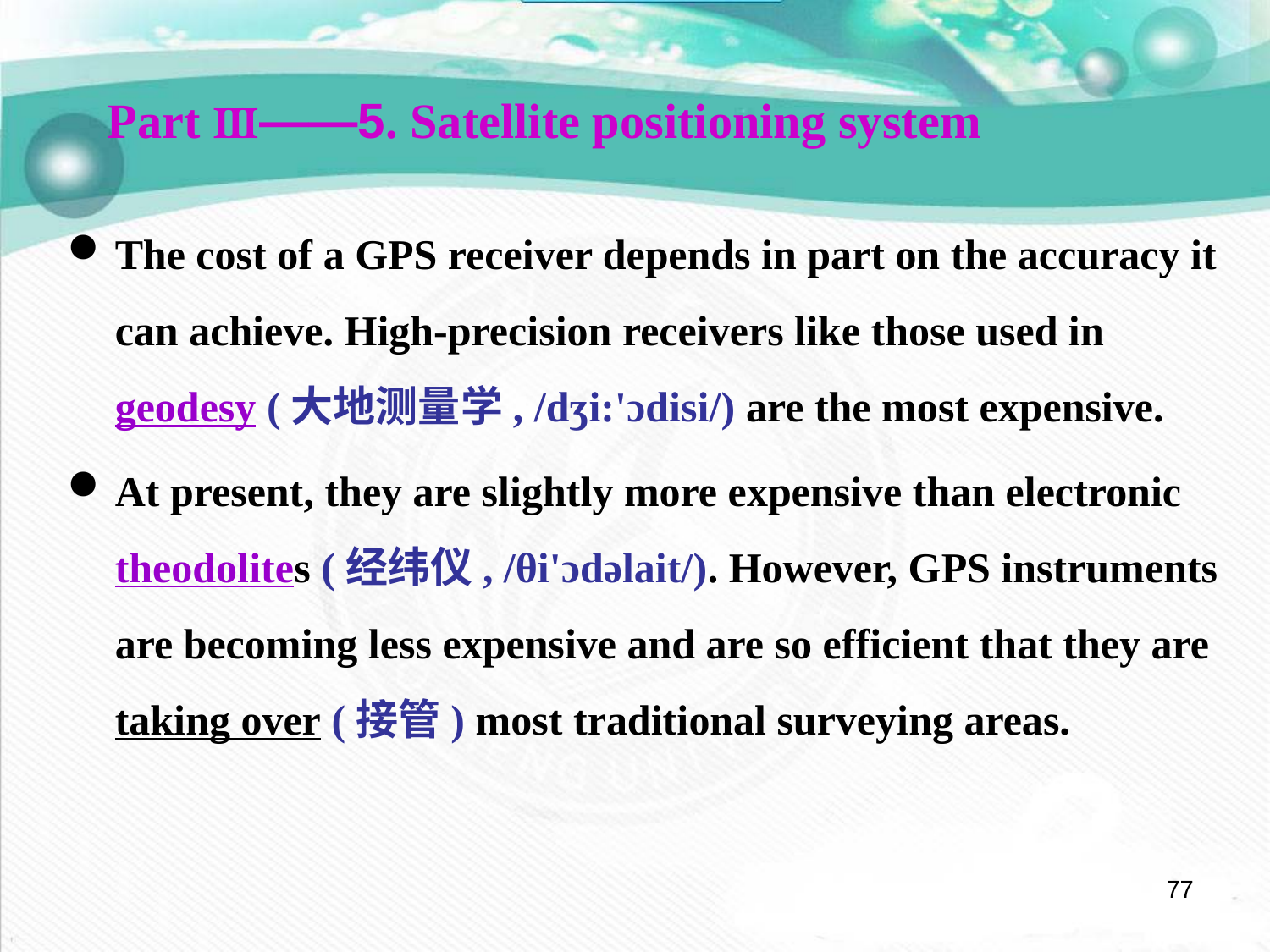

Part Ⅲ——5. Satellite positioning system
The cost of a GPS receiver depends in part on the accuracy it can achieve. High-precision receivers like those used in geodesy (大地测量学, /dʒi:'ɔdisi/) are the most expensive.
At present, they are slightly more expensive than electronic theodolites (经纬仪, /θi'ɔdəlait/). However, GPS instruments are becoming less expensive and are so efficient that they are taking over (接管) most traditional surveying areas.
77